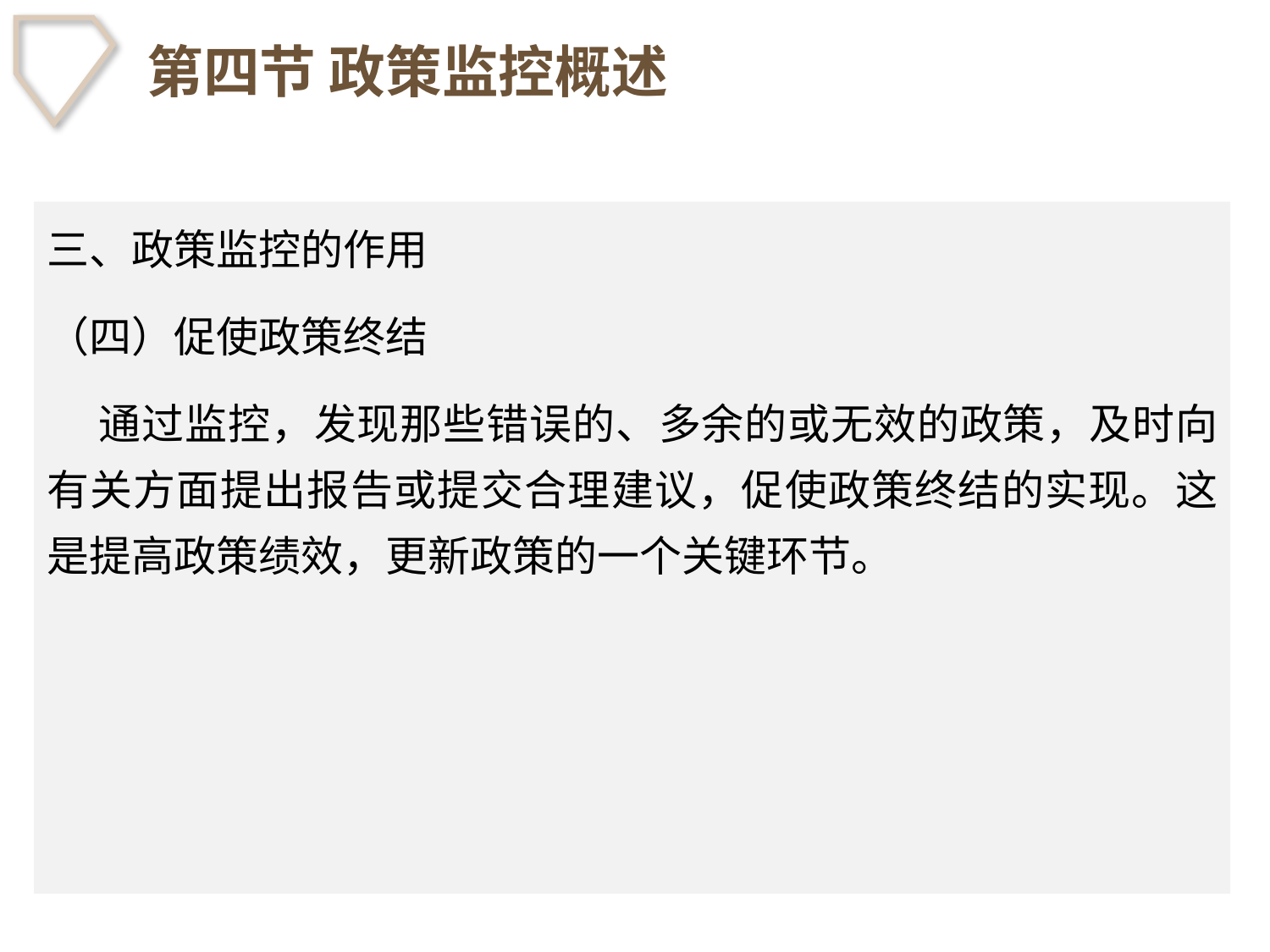

# 第四节 政策监控概述
三、政策监控的作用
（四）促使政策终结
    通过监控，发现那些错误的、多余的或无效的政策，及时向有关方面提出报告或提交合理建议，促使政策终结的实现。这是提高政策绩效，更新政策的一个关键环节。